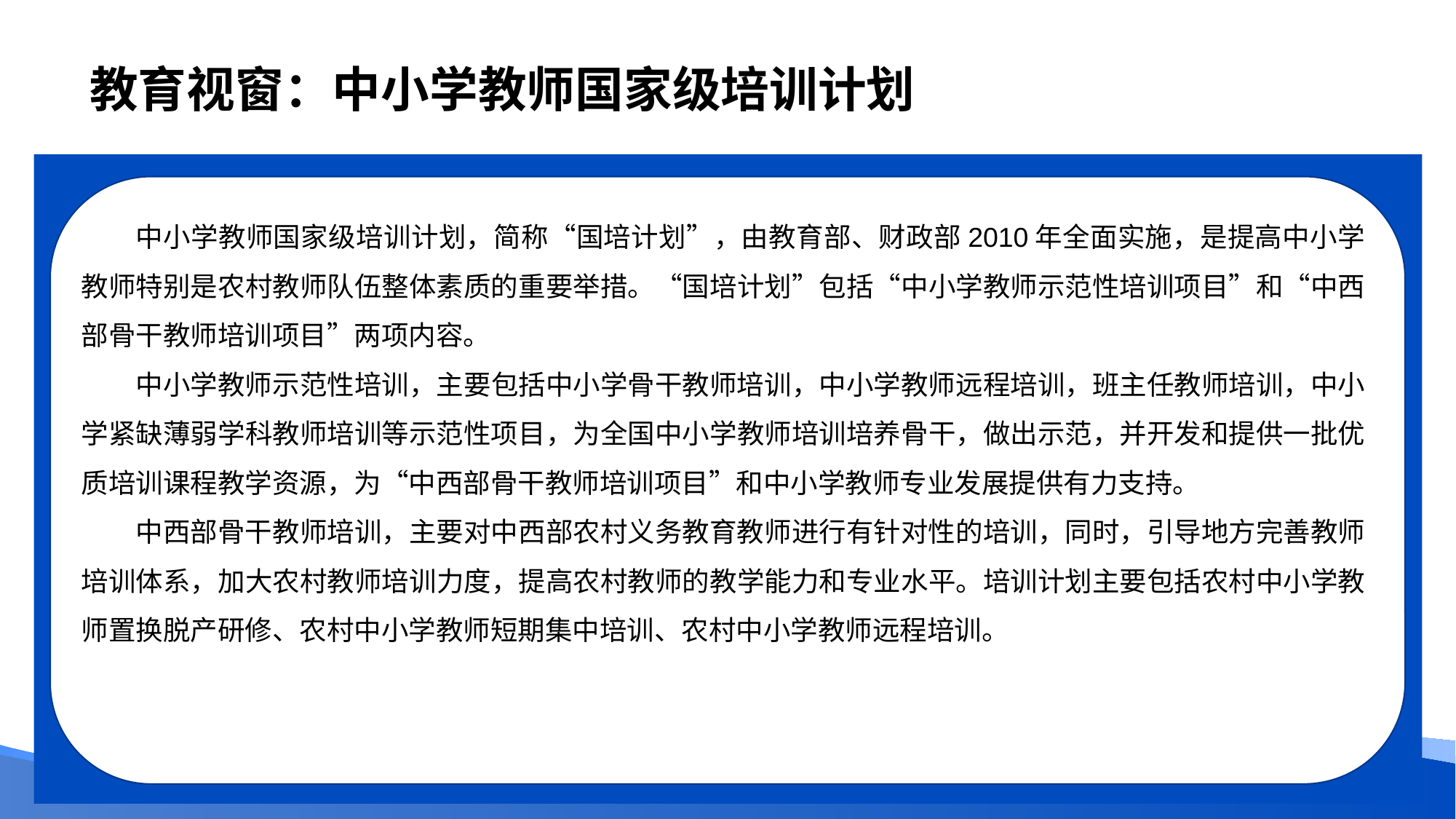

# 教育视窗：中小学教师国家级培训计划

中小学教师国家级培训计划，简称“国培计划”，由教育部、财政部2010年全面实施，是提高中小学教师特别是农村教师队伍整体素质的重要举措。“国培计划”包括“中小学教师示范性培训项目”和“中西部骨干教师培训项目”两项内容。
中小学教师示范性培训，主要包括中小学骨干教师培训，中小学教师远程培训，班主任教师培训，中小学紧缺薄弱学科教师培训等示范性项目，为全国中小学教师培训培养骨干，做出示范，并开发和提供一批优质培训课程教学资源，为“中西部骨干教师培训项目”和中小学教师专业发展提供有力支持。
中西部骨干教师培训，主要对中西部农村义务教育教师进行有针对性的培训，同时，引导地方完善教师培训体系，加大农村教师培训力度，提高农村教师的教学能力和专业水平。培训计划主要包括农村中小学教师置换脱产研修、农村中小学教师短期集中培训、农村中小学教师远程培训。